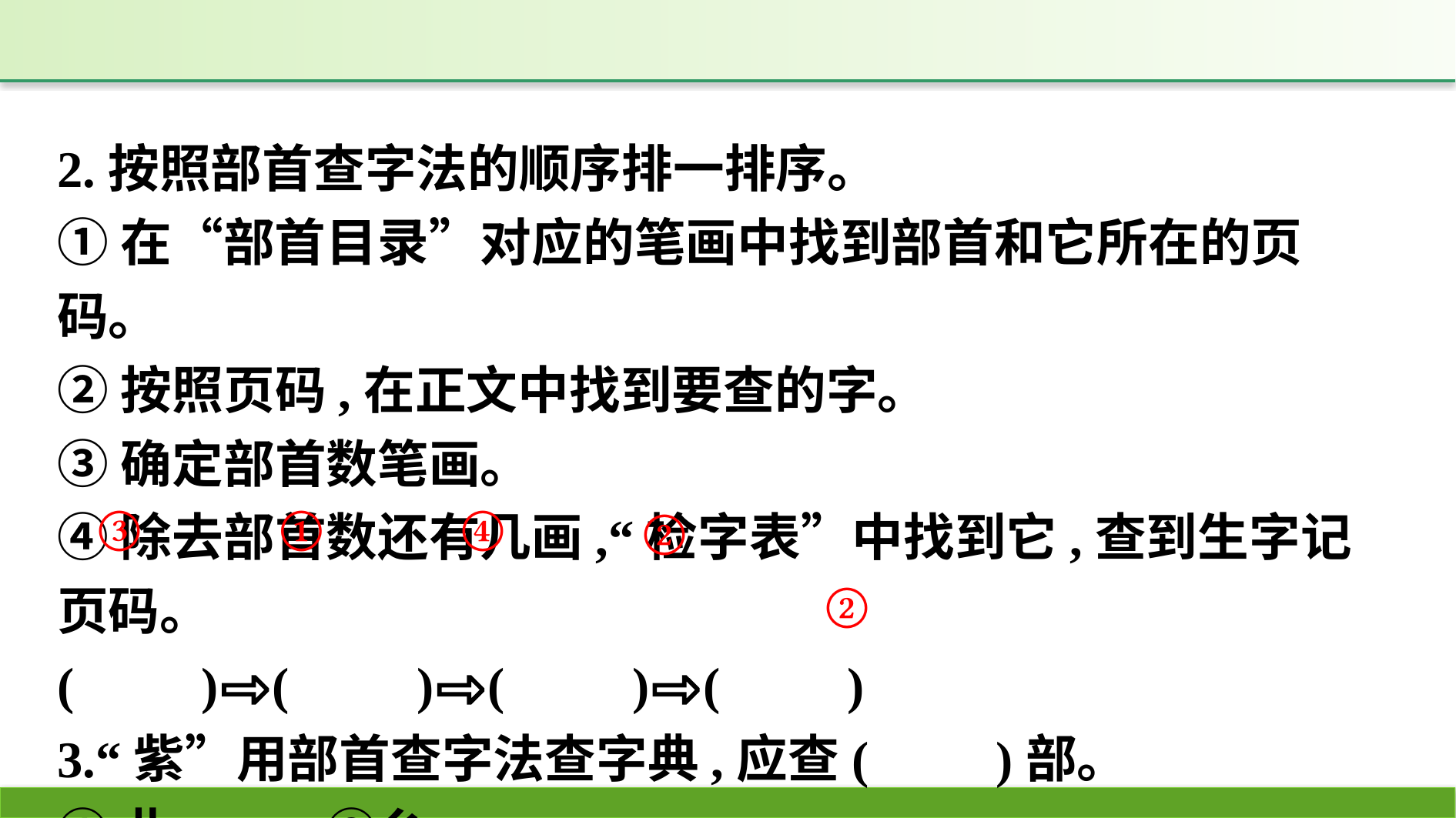

2.按照部首查字法的顺序排一排序。
①在“部首目录”对应的笔画中找到部首和它所在的页码。
②按照页码,在正文中找到要查的字。
③确定部首数笔画。
④除去部首数还有几画,“检字表”中找到它,查到生字记页码。
(　　)⇨(　　)⇨(　　)⇨(　　)
3.“紫”用部首查字法查字典,应查(　　)部。
①此　　　②糸
③
①
④
②
②